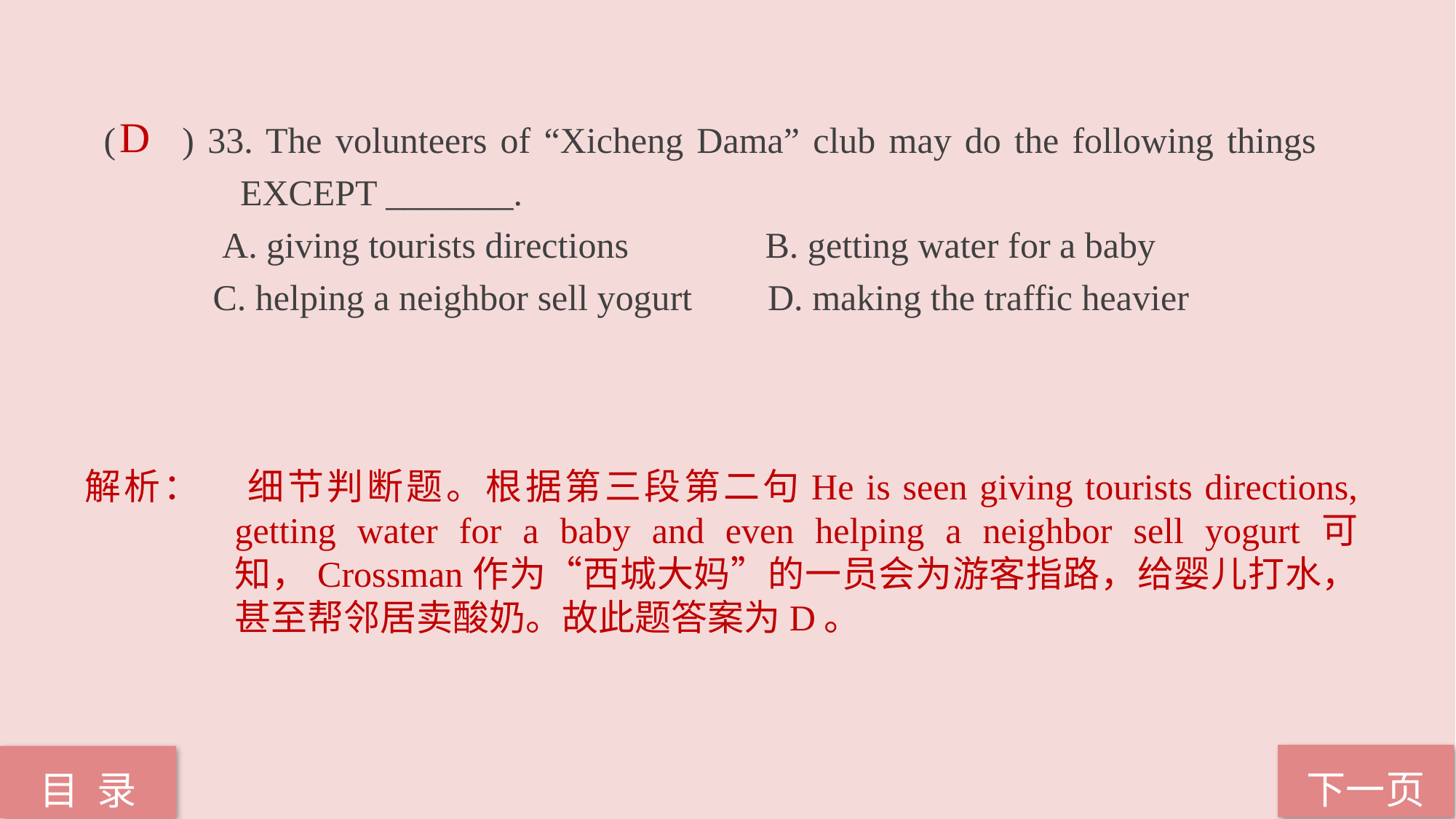

(     ) 33. The volunteers of “Xicheng Dama” club may do the following things 	 	   EXCEPT _______.
             A. giving tourists directions               B. getting water for a baby
            C. helping a neighbor sell yogurt	 D. making the traffic heavier
D
解析：	细节判断题。根据第三段第二句He is seen giving tourists directions, getting water for a baby and even helping a neighbor sell yogurt可知，Crossman作为“西城大妈”的一员会为游客指路，给婴儿打水，甚至帮邻居卖酸奶。故此题答案为D。